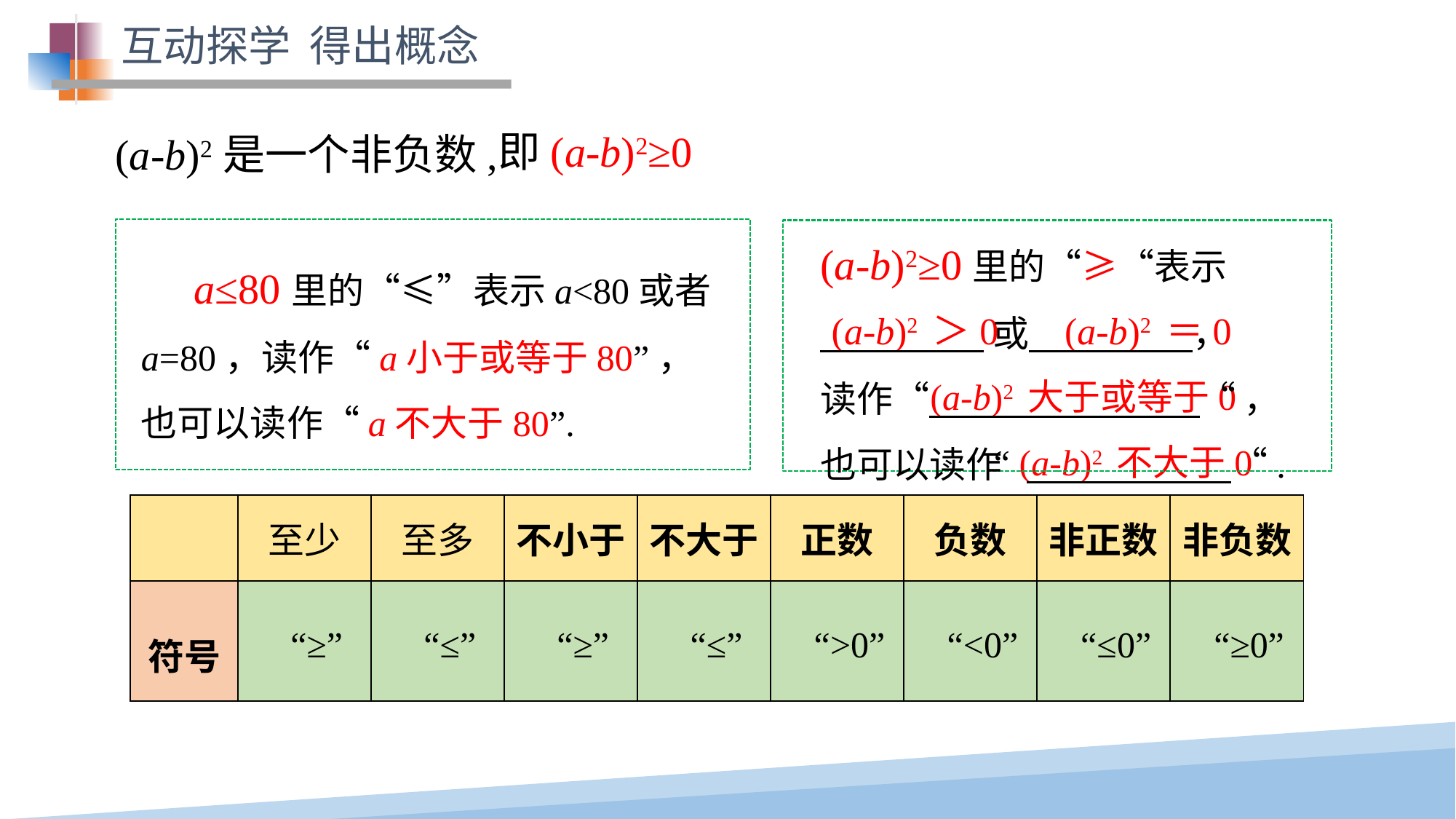

互动探学  得出概念
即(a-b)2≥0
(a-b)2是一个非负数,
(a-b)2≥0里的“≥“表示
                    或                    ，
读作“                                 “ ，
也可以读作                            “.

     a≤80里的“≤”表示a<80或者a=80，读作“a小于或等于80”，也可以读作“a不大于80”.
    (a-b)2 ＞0       (a-b)2 ＝0
               (a-b)2 大于或等于0
                      “ (a-b)2 不大于0
|  | 至少 | 至多 | 不小于 | 不大于 | 正数 | 负数 | 非正数 | 非负数 |
| --- | --- | --- | --- | --- | --- | --- | --- | --- |
| 符号 |  |  |  |  |  |  |  |  |
| “≥” | “≤” | “≥” | “≤” | “>0” | “<0” | “≤0” | “≥0” |
| --- | --- | --- | --- | --- | --- | --- | --- |